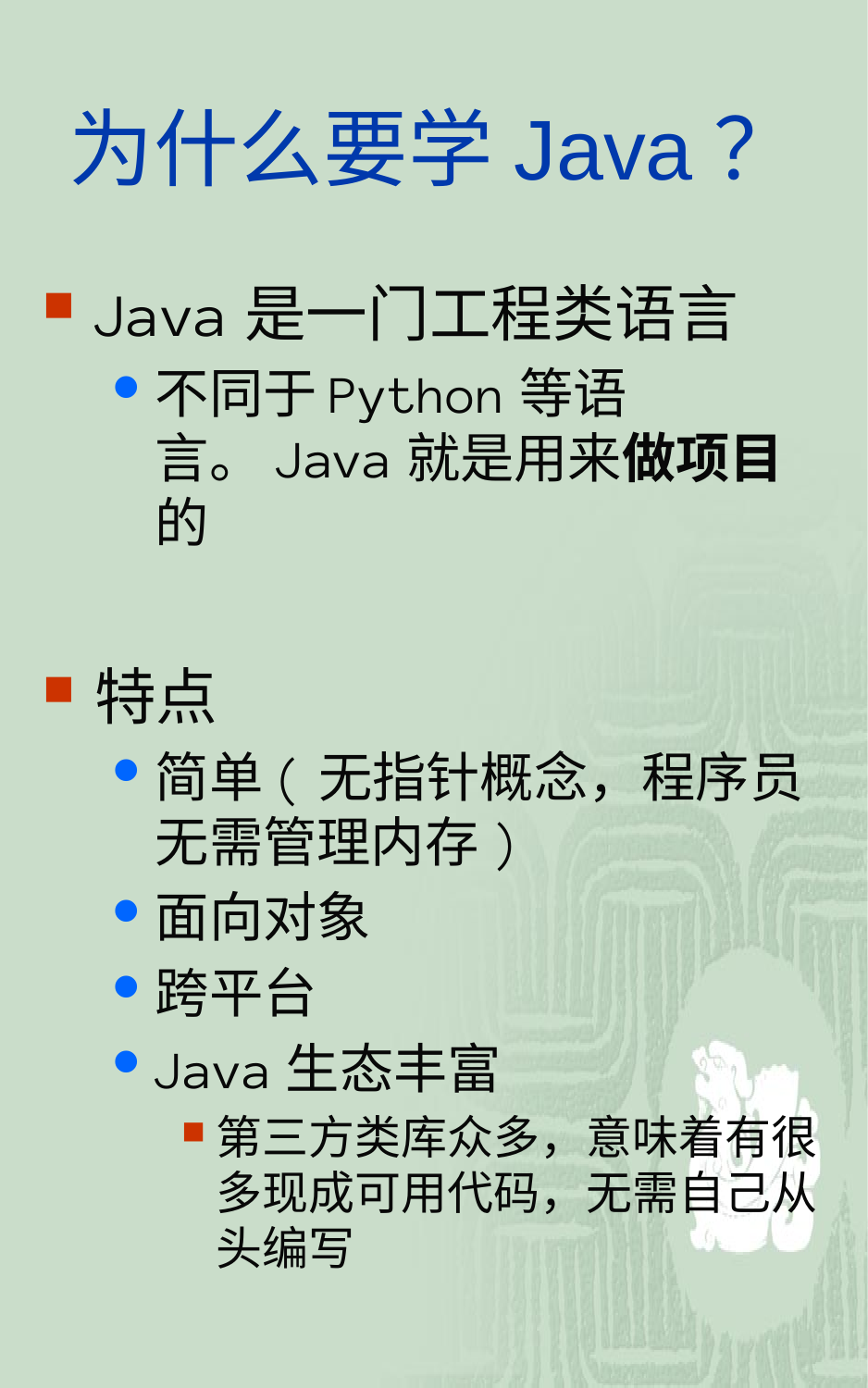

# 为什么要学Java？
Java是一门工程类语言
不同于Python等语言。Java就是用来做项目的

特点
简单(无指针概念，程序员无需管理内存)
面向对象
跨平台
Java生态丰富
第三方类库众多，意味着有很多现成可用代码，无需自己从头编写